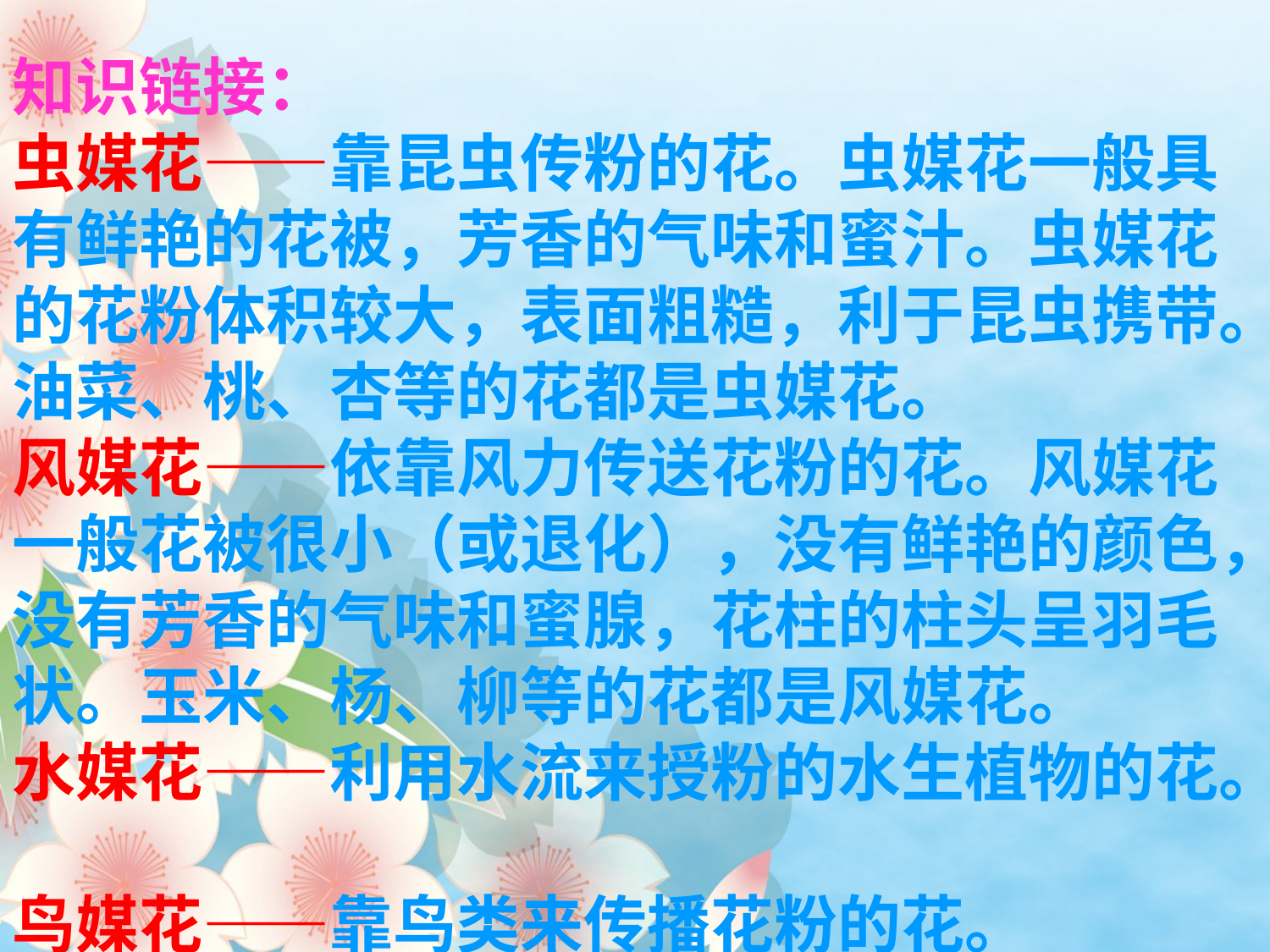

# 知识链接： 虫媒花——靠昆虫传粉的花。虫媒花一般具有鲜艳的花被，芳香的气味和蜜汁。虫媒花的花粉体积较大，表面粗糙，利于昆虫携带。油菜、桃、杏等的花都是虫媒花。 风媒花——依靠风力传送花粉的花。风媒花一般花被很小（或退化），没有鲜艳的颜色，没有芳香的气味和蜜腺，花柱的柱头呈羽毛状。玉米、杨、柳等的花都是风媒花。 水媒花——利用水流来授粉的水生植物的花。 鸟媒花——靠鸟类来传播花粉的花。